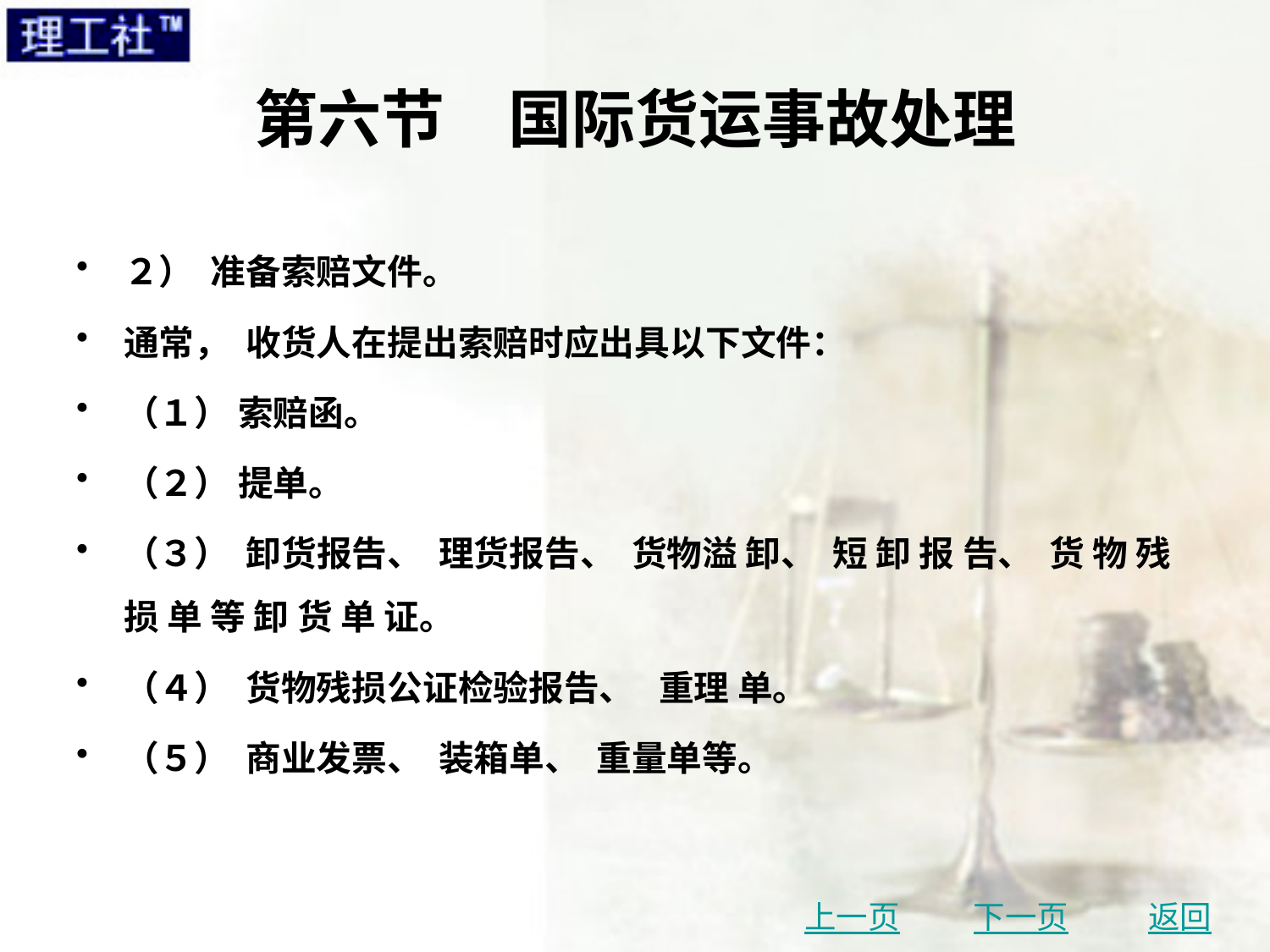

# 第六节　国际货运事故处理
２）  准备索赔文件。
通常，  收货人在提出索赔时应出具以下文件：
（１） 索赔函。
（２） 提单。
（３）  卸货报告、  理货报告、  货物溢 卸、  短 卸 报 告、  货 物 残 损 单 等 卸 货 单 证。
（４）  货物残损公证检验报告、   重理 单。
（５）  商业发票、  装箱单、  重量单等。
上一页
下一页
返回